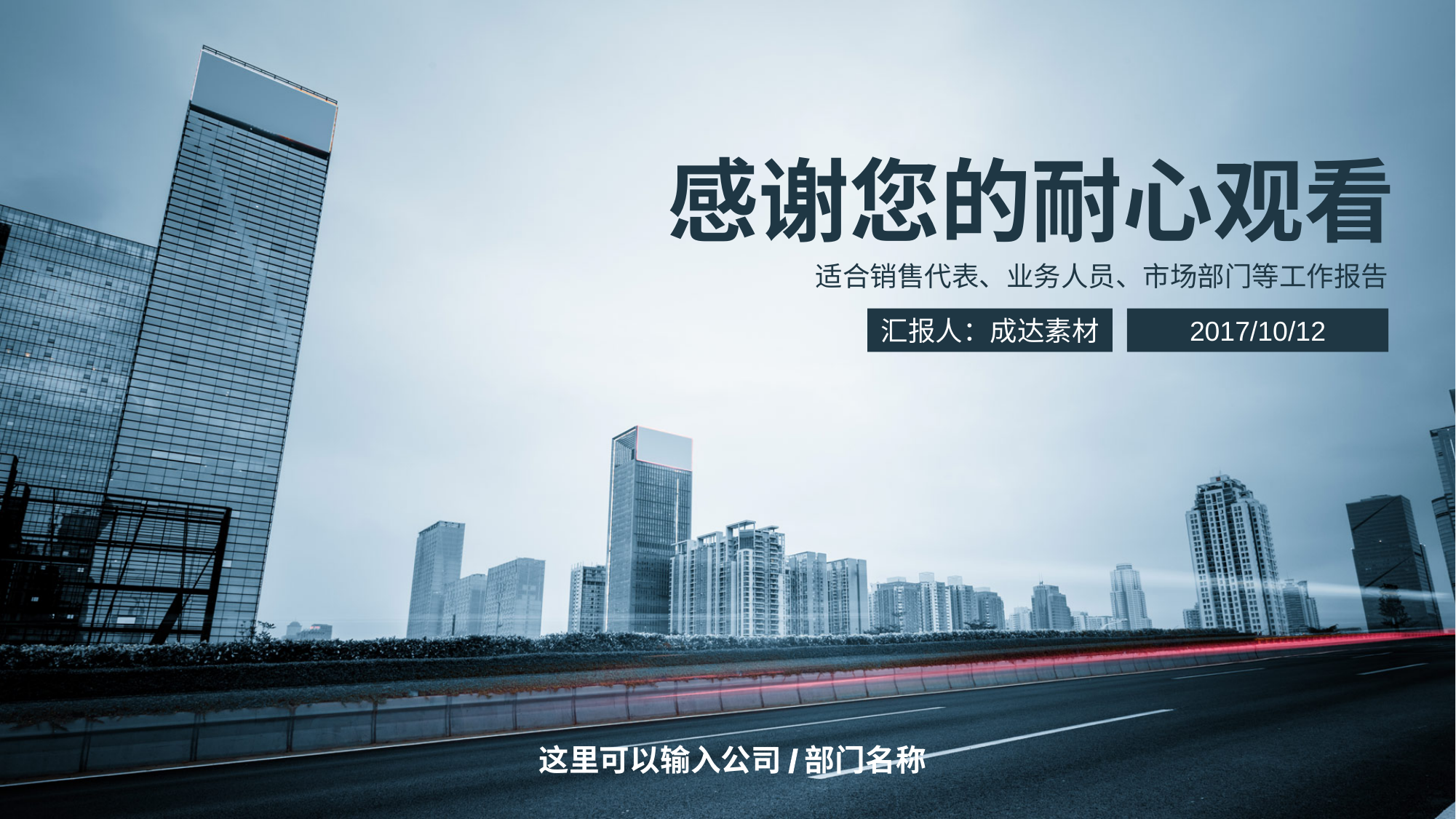

感谢您的耐心观看
适合销售代表、业务人员、市场部门等工作报告
汇报人：成达素材
2017/10/12
这里可以输入公司/部门名称